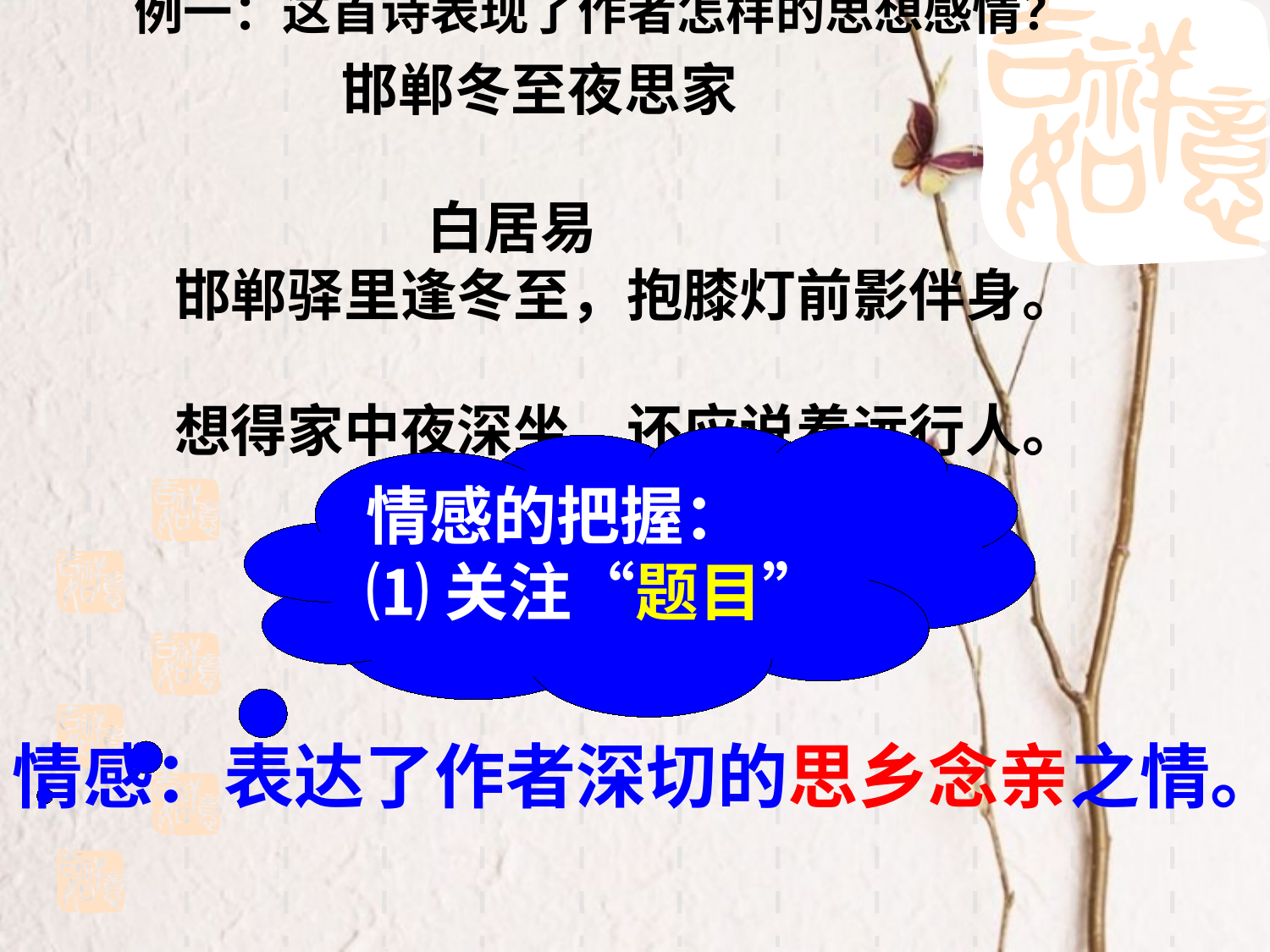

例一：这首诗表现了作者怎样的思想感情？
            邯郸冬至夜思家
                      白居易
邯郸驿里逢冬至，抱膝灯前影伴身。
想得家中夜深坐，还应说着远行人。
情感的把握：
⑴关注“题目”

情感：表达了作者深切的思乡念亲之情。